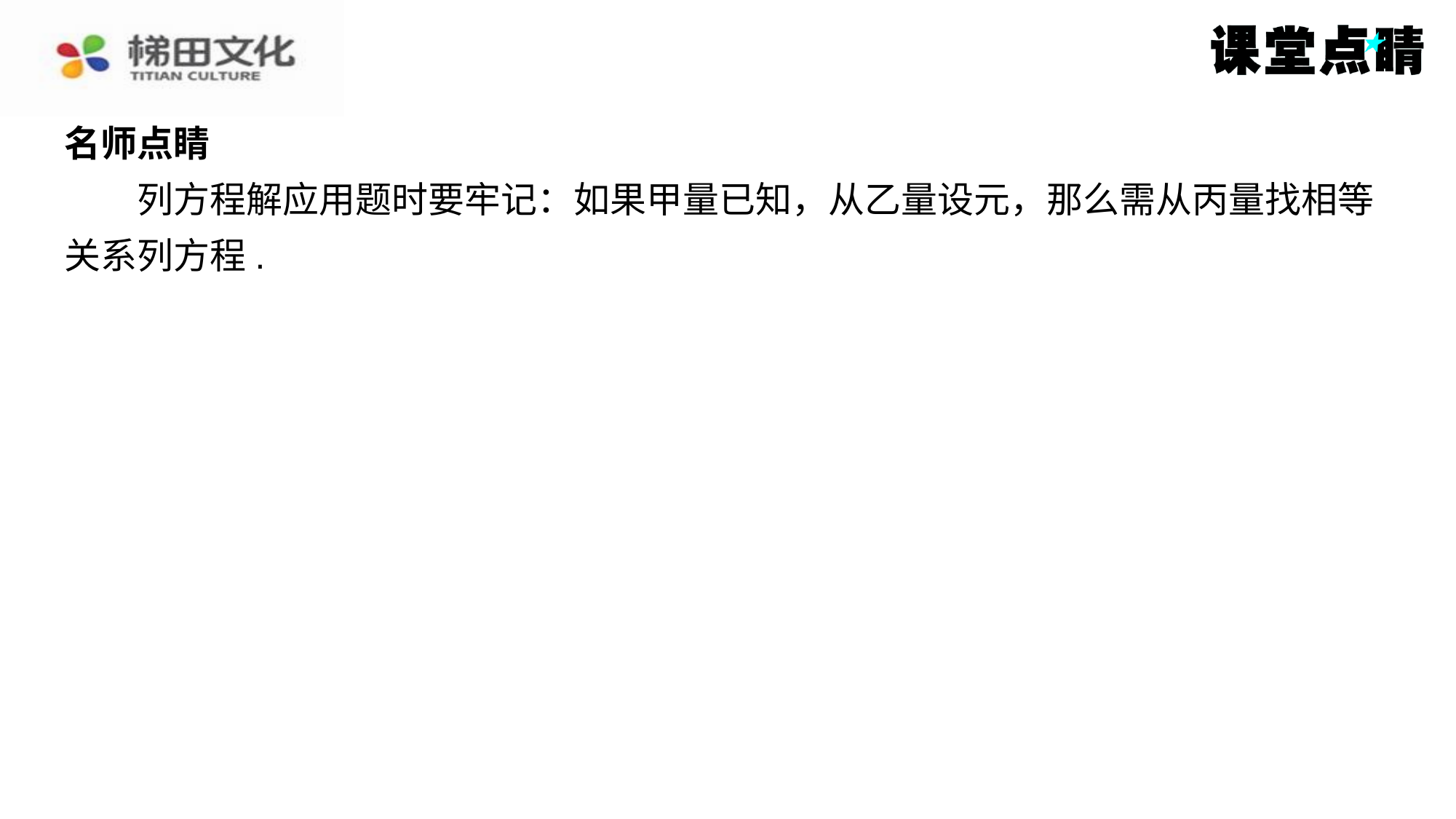

名师点睛
　　列方程解应用题时要牢记：如果甲量已知，从乙量设元，那么需从丙量找相等
关系列方程.